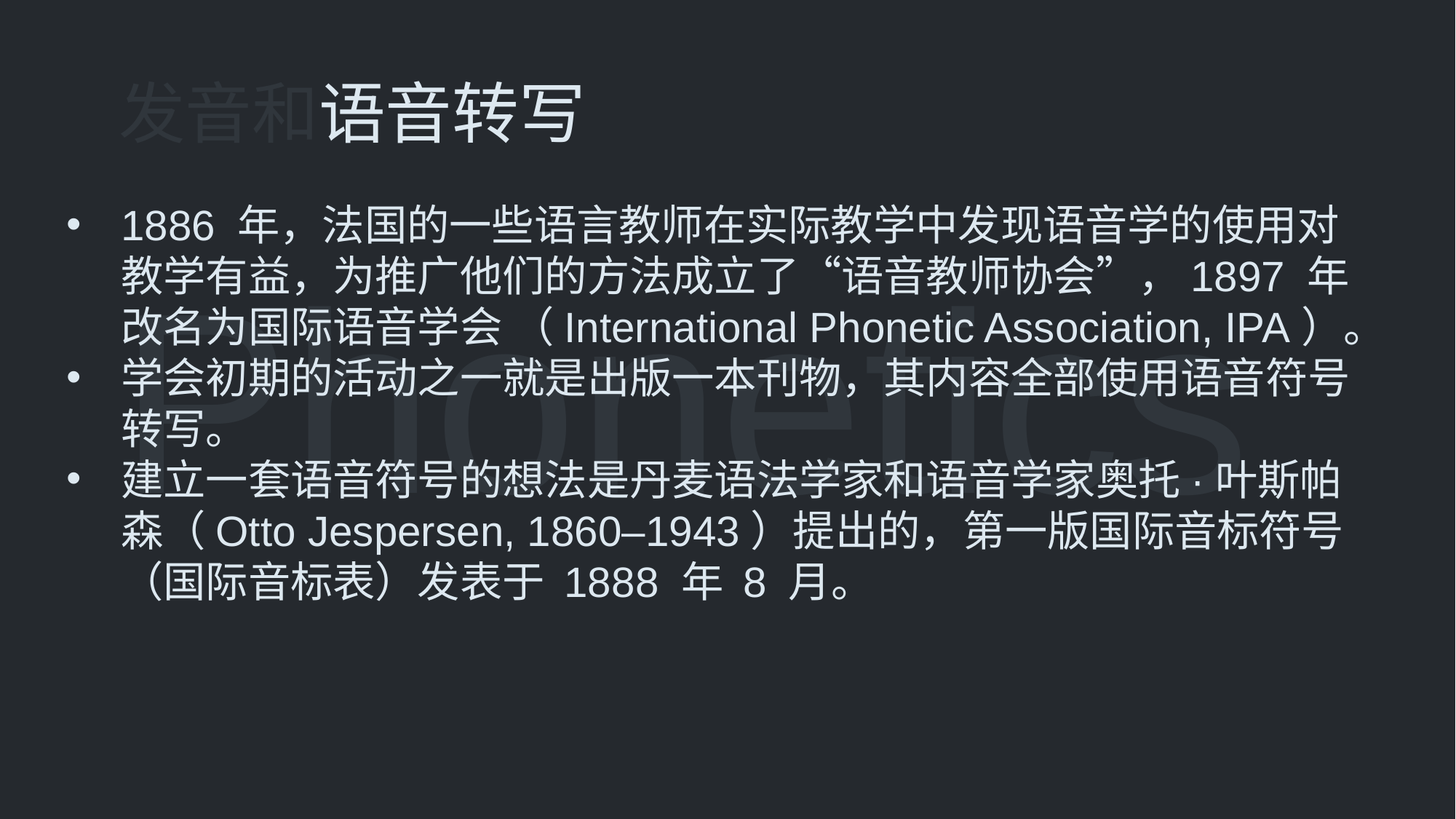

发音和语音转写
1886 年，法国的一些语言教师在实际教学中发现语音学的使用对教学有益，为推广他们的方法成立了“语音教师协会”，1897 年改名为国际语音学会 （International Phonetic Association, IPA）。
学会初期的活动之一就是出版一本刊物，其内容全部使用语音符号转写。
建立一套语音符号的想法是丹麦语法学家和语音学家奥托·叶斯帕森（Otto Jespersen, 1860–1943）提出的，第一版国际音标符号（国际音标表）发表于 1888 年 8 月。
Phonetics